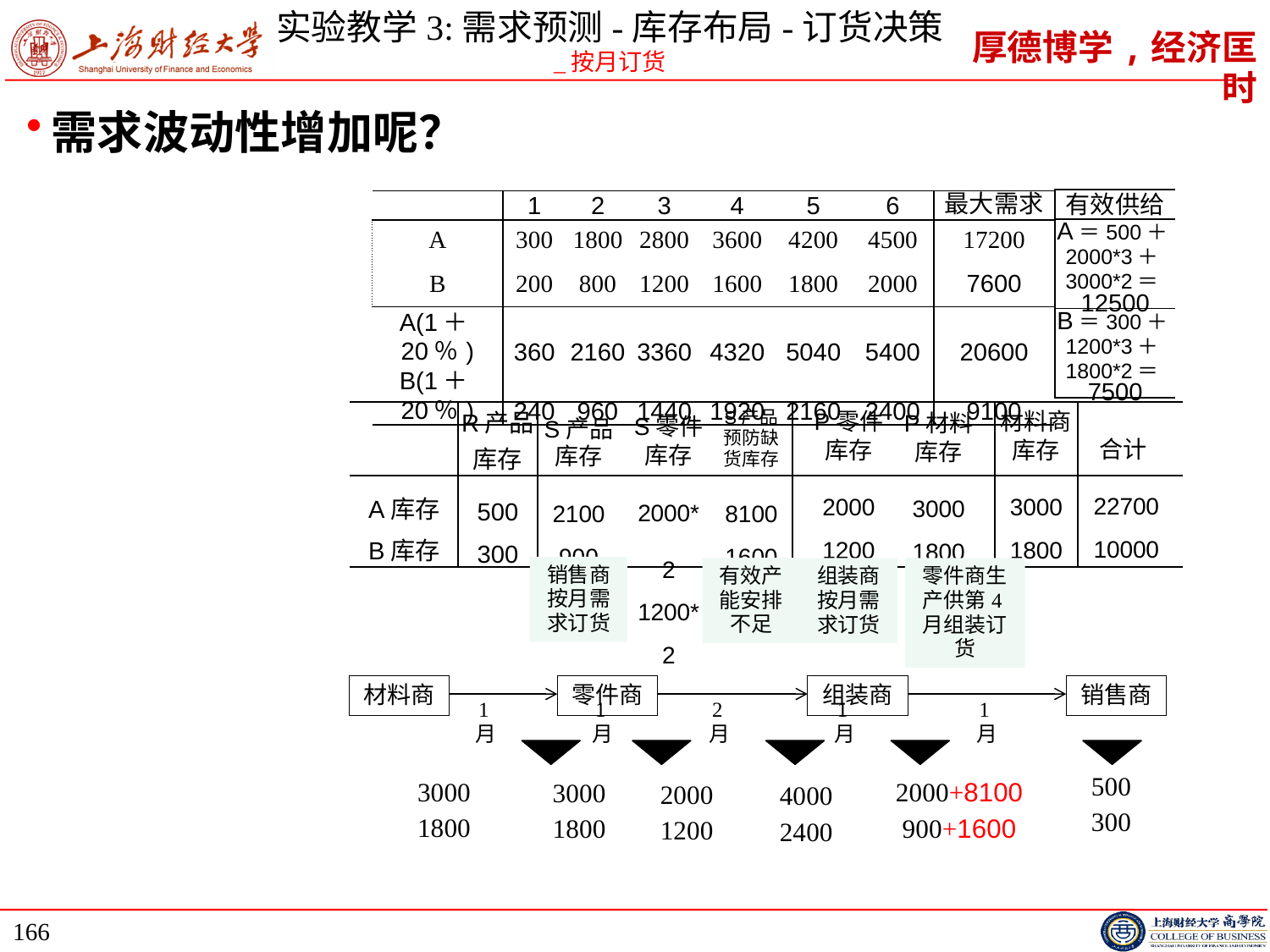

# 实验教学3:需求预测-库存布局-订货决策 _按月订货
需求波动性增加呢？
| 有效供给 |
| --- |
| A＝500＋2000\*3＋3000\*2＝12500 |
| B＝300＋1200\*3＋1800\*2＝7500 |
|  | 1 | 2 | 3 | 4 | 5 | 6 | 最大需求 |
| --- | --- | --- | --- | --- | --- | --- | --- |
| A | 300 | 1800 | 2800 | 3600 | 4200 | 4500 | 17200 |
| B | 200 | 800 | 1200 | 1600 | 1800 | 2000 | 7600 |
| A(1＋20％) | 360 | 2160 | 3360 | 4320 | 5040 | 5400 | 20600 |
| B(1＋20％) | 240 | 960 | 1440 | 1920 | 2160 | 2400 | 9100 |
S产品
预防缺货库存
8100
1600
合计22700
10000
P零件
库存
2000
1200
材料商库存
3000
1800
|  | R产品 库存 |  |  |  |  |  |  |  |
| --- | --- | --- | --- | --- | --- | --- | --- | --- |
| A库存 | 500 |  |  |  |  |  |  |  |
| B库存 | 300 |  |  |  |  |  |  |  |
P材料
库存
3000
1800
S零件
库存
2000*2
1200*2
S产品
库存
2100
900
销售商按月需求订货
有效产能安排不足
组装商按月需求订货
零件商生产供第4月组装订货
材料商
零件商
组装商
销售商
1月
1月
2月
1月
1月

500
300
3000
1800
2000+8100
900+1600
3000
1800
2000
1200
4000
2400
166